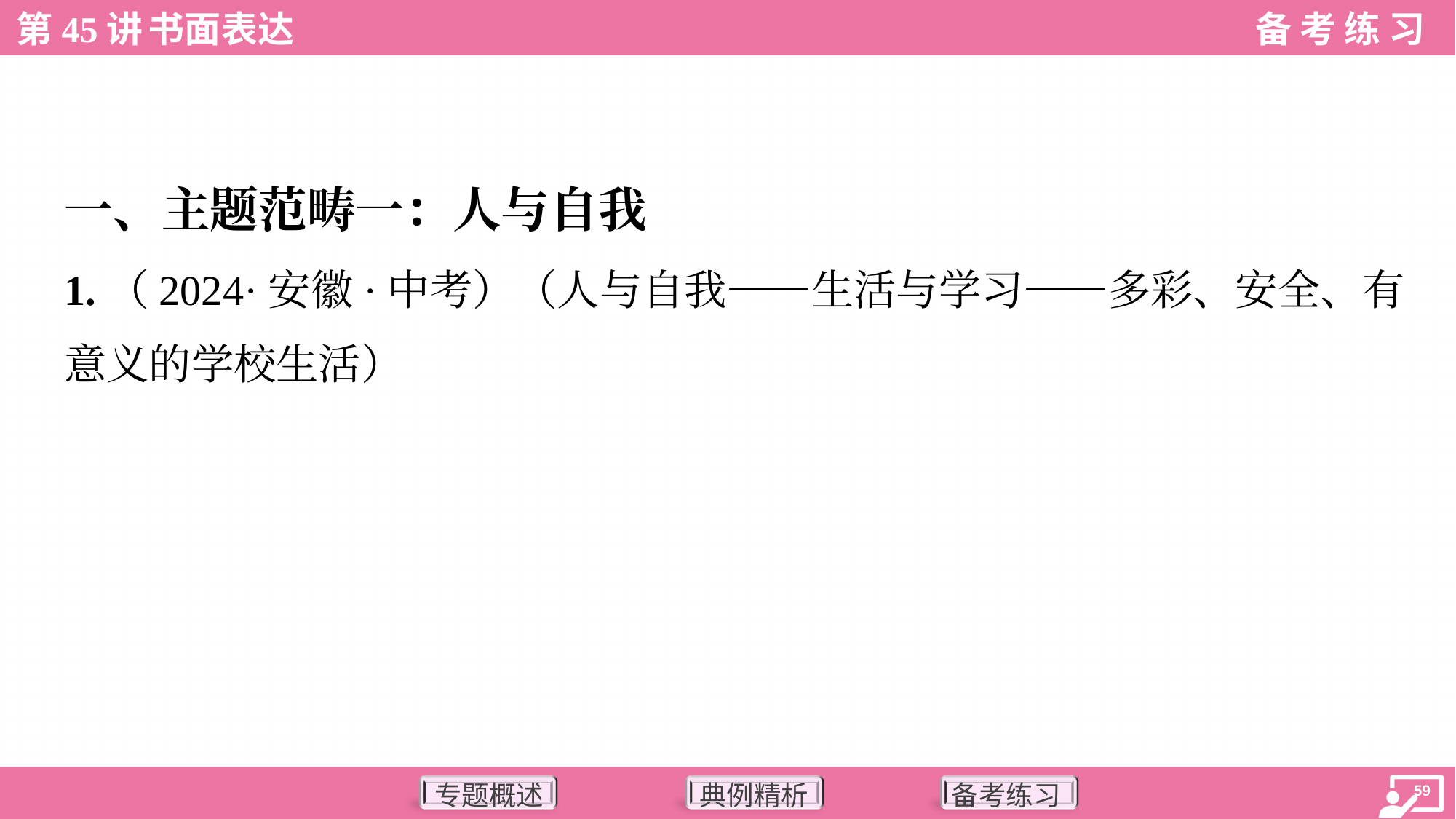

一、主题范畴一：人与自我
1.（2024·安徽·中考）（人与自我——生活与学习——多彩、安全、有
意义的学校生活）